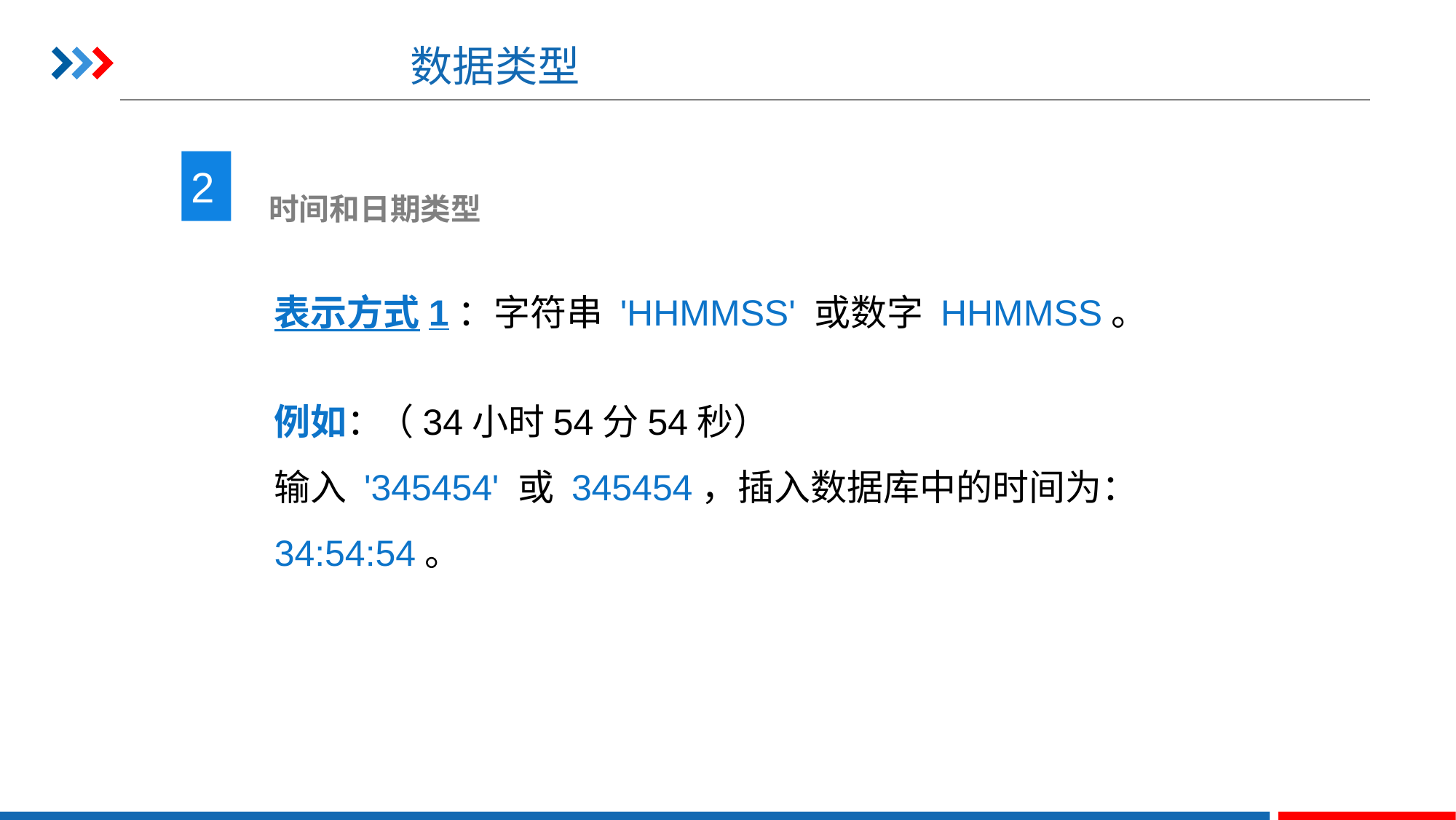

# 数据类型

2
  时间和日期类型
表示方式1：字符串 'HHMMSS' 或数字 HHMMSS。

例如：
输入 '345454' 或 345454，插入数据库中的时间为：34:54:54。
（34小时54分54秒）